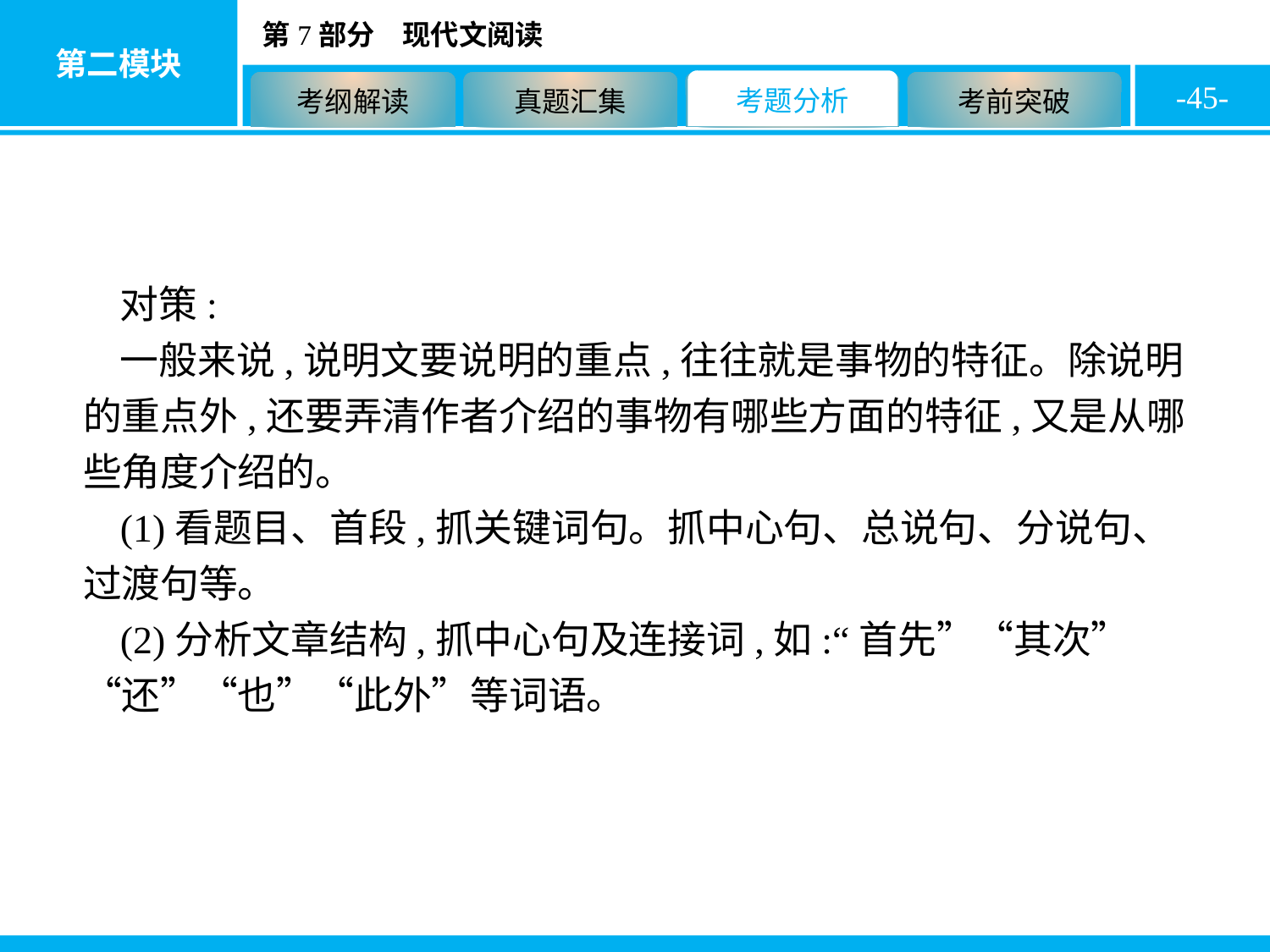

-45-
对策:
一般来说,说明文要说明的重点,往往就是事物的特征。除说明的重点外,还要弄清作者介绍的事物有哪些方面的特征,又是从哪些角度介绍的。
(1)看题目、首段,抓关键词句。抓中心句、总说句、分说句、过渡句等。
(2)分析文章结构,抓中心句及连接词,如:“首先”“其次”“还”“也”“此外”等词语。